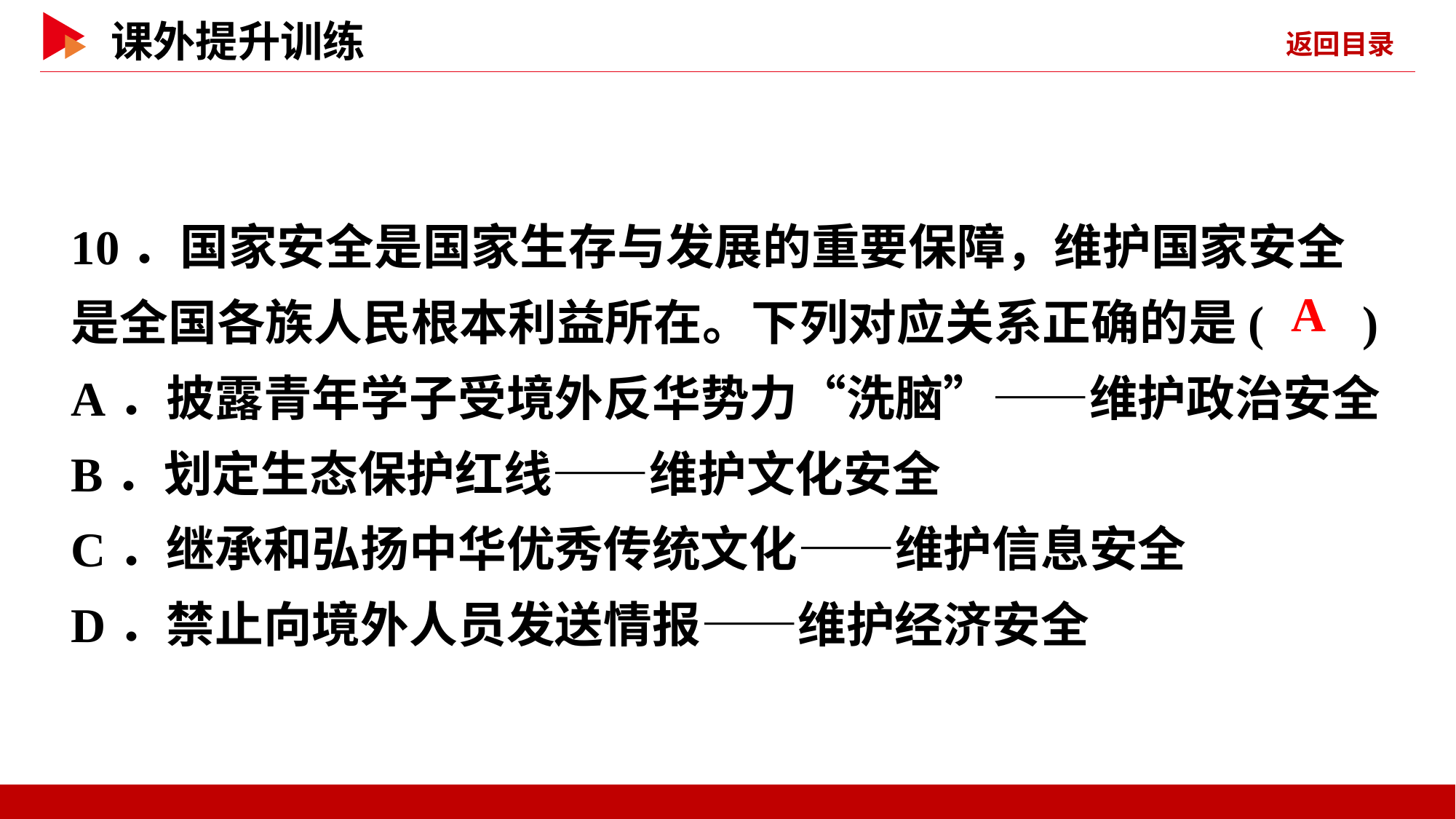

10．国家安全是国家生存与发展的重要保障，维护国家安全是全国各族人民根本利益所在。下列对应关系正确的是(        )
A．披露青年学子受境外反华势力“洗脑”——维护政治安全
B．划定生态保护红线——维护文化安全
C．继承和弘扬中华优秀传统文化——维护信息安全
D．禁止向境外人员发送情报——维护经济安全
   A